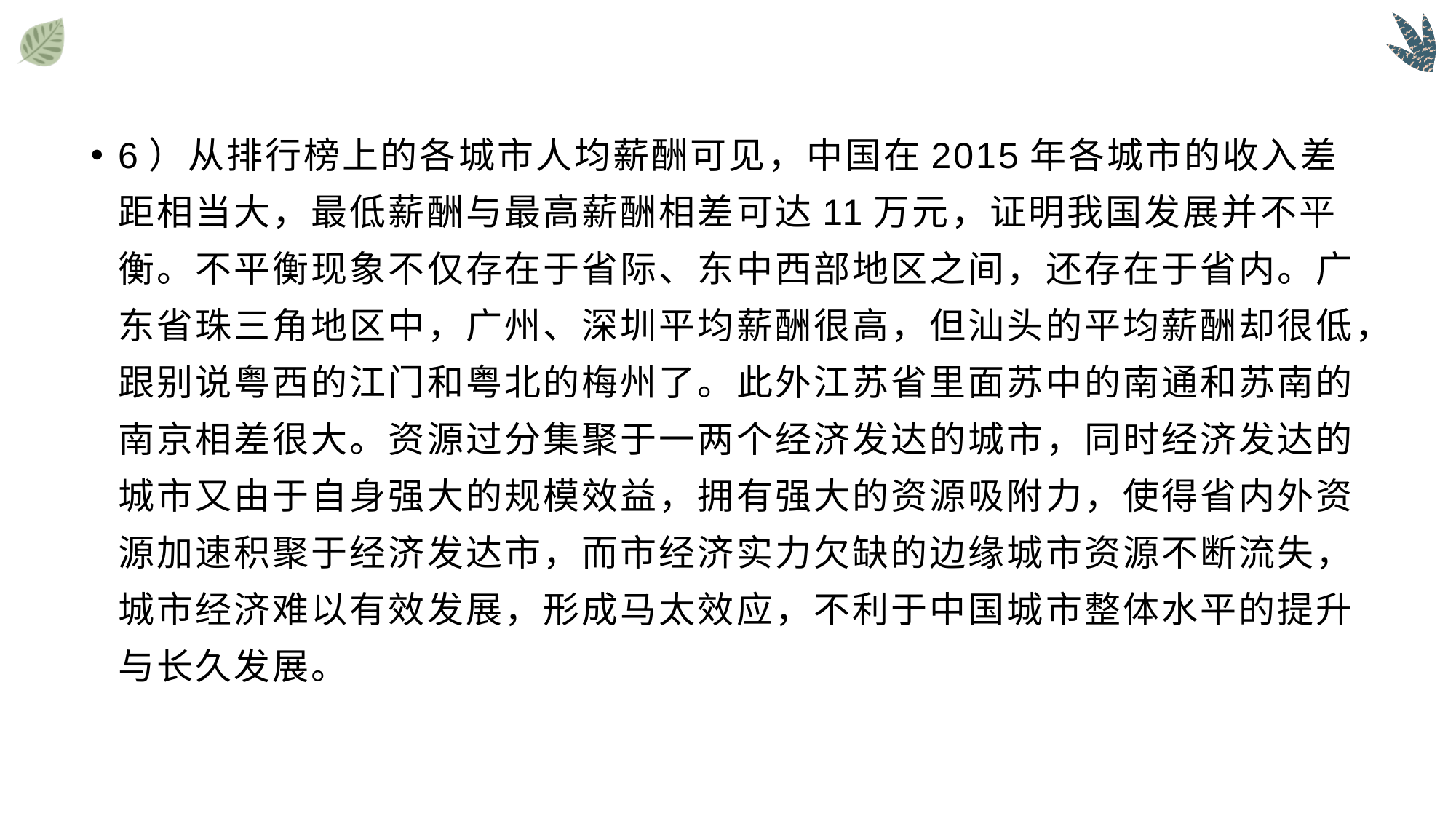

#
6）从排行榜上的各城市人均薪酬可见，中国在2015年各城市的收入差距相当大，最低薪酬与最高薪酬相差可达11万元，证明我国发展并不平衡。不平衡现象不仅存在于省际、东中西部地区之间，还存在于省内。广东省珠三角地区中，广州、深圳平均薪酬很高，但汕头的平均薪酬却很低，跟别说粤西的江门和粤北的梅州了。此外江苏省里面苏中的南通和苏南的南京相差很大。资源过分集聚于一两个经济发达的城市，同时经济发达的城市又由于自身强大的规模效益，拥有强大的资源吸附力，使得省内外资源加速积聚于经济发达市，而市经济实力欠缺的边缘城市资源不断流失，城市经济难以有效发展，形成马太效应，不利于中国城市整体水平的提升与长久发展。